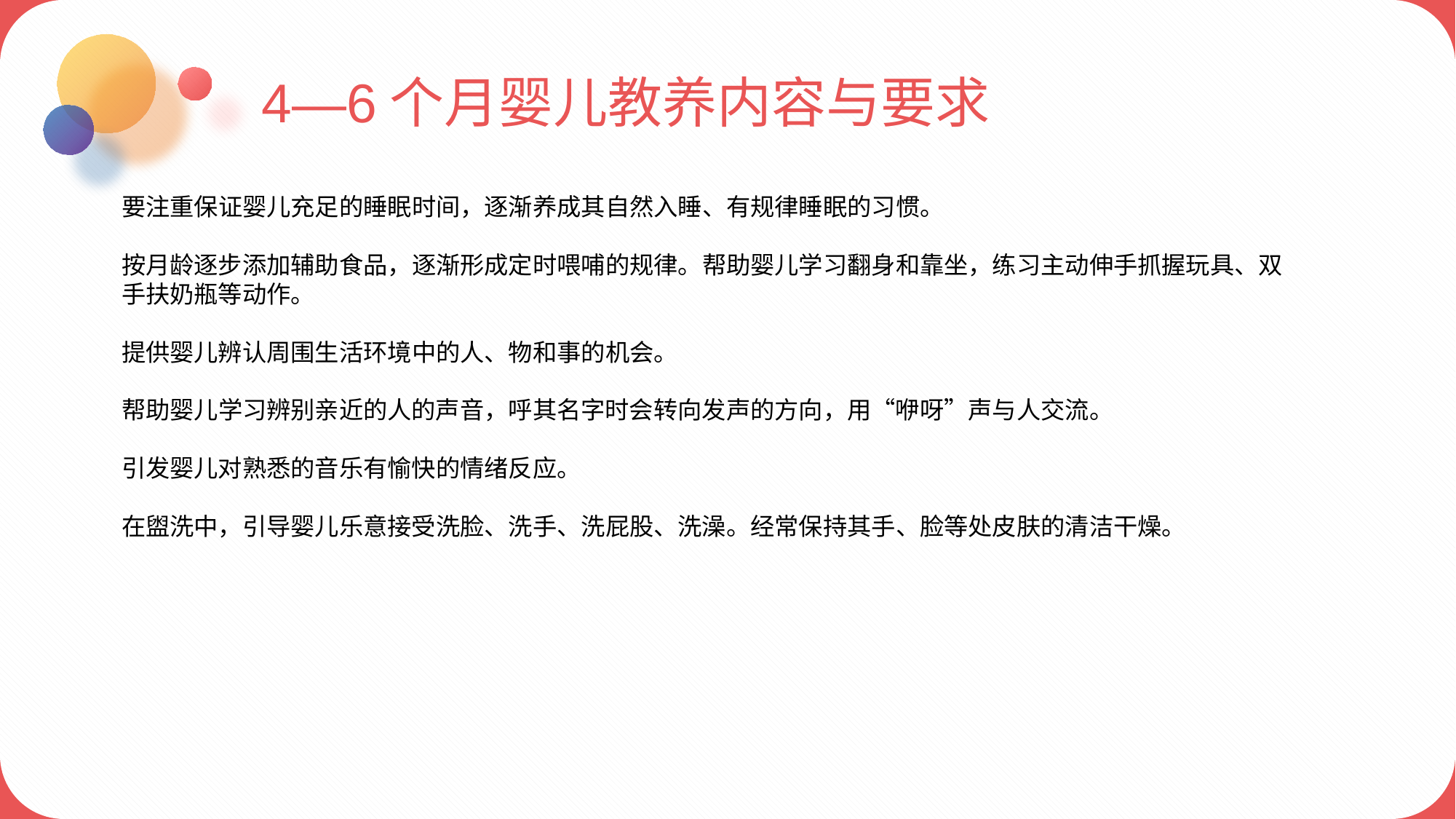

4—6个月婴儿教养内容与要求
要注重保证婴儿充足的睡眠时间，逐渐养成其自然入睡、有规律睡眠的习惯。

按月龄逐步添加辅助食品，逐渐形成定时喂哺的规律。帮助婴儿学习翻身和靠坐，练习主动伸手抓握玩具、双手扶奶瓶等动作。

提供婴儿辨认周围生活环境中的人、物和事的机会。

帮助婴儿学习辨别亲近的人的声音，呼其名字时会转向发声的方向，用“咿呀”声与人交流。

引发婴儿对熟悉的音乐有愉快的情绪反应。

在盥洗中，引导婴儿乐意接受洗脸、洗手、洗屁股、洗澡。经常保持其手、脸等处皮肤的清洁干燥。